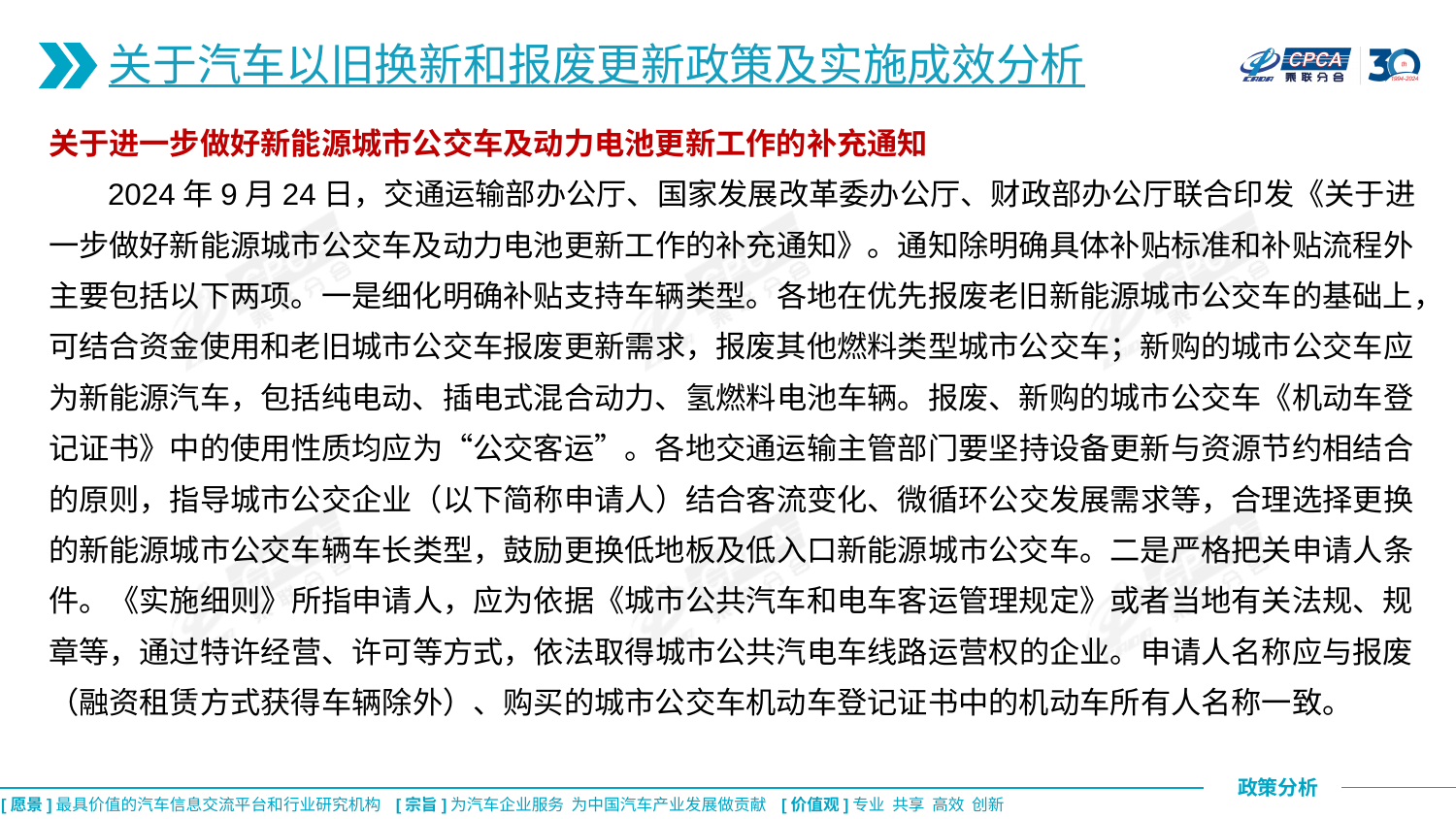

关于汽车以旧换新和报废更新政策及实施成效分析
关于进一步做好新能源城市公交车及动力电池更新工作的补充通知
       2024年9月24日，交通运输部办公厅、国家发展改革委办公厅、财政部办公厅联合印发《关于进一步做好新能源城市公交车及动力电池更新工作的补充通知》。通知除明确具体补贴标准和补贴流程外主要包括以下两项。一是细化明确补贴支持车辆类型。各地在优先报废老旧新能源城市公交车的基础上，可结合资金使用和老旧城市公交车报废更新需求，报废其他燃料类型城市公交车；新购的城市公交车应为新能源汽车，包括纯电动、插电式混合动力、氢燃料电池车辆。报废、新购的城市公交车《机动车登记证书》中的使用性质均应为“公交客运”。各地交通运输主管部门要坚持设备更新与资源节约相结合的原则，指导城市公交企业（以下简称申请人）结合客流变化、微循环公交发展需求等，合理选择更换的新能源城市公交车辆车长类型，鼓励更换低地板及低入口新能源城市公交车。二是严格把关申请人条件。《实施细则》所指申请人，应为依据《城市公共汽车和电车客运管理规定》或者当地有关法规、规章等，通过特许经营、许可等方式，依法取得城市公共汽电车线路运营权的企业。申请人名称应与报废（融资租赁方式获得车辆除外）、购买的城市公交车机动车登记证书中的机动车所有人名称一致。